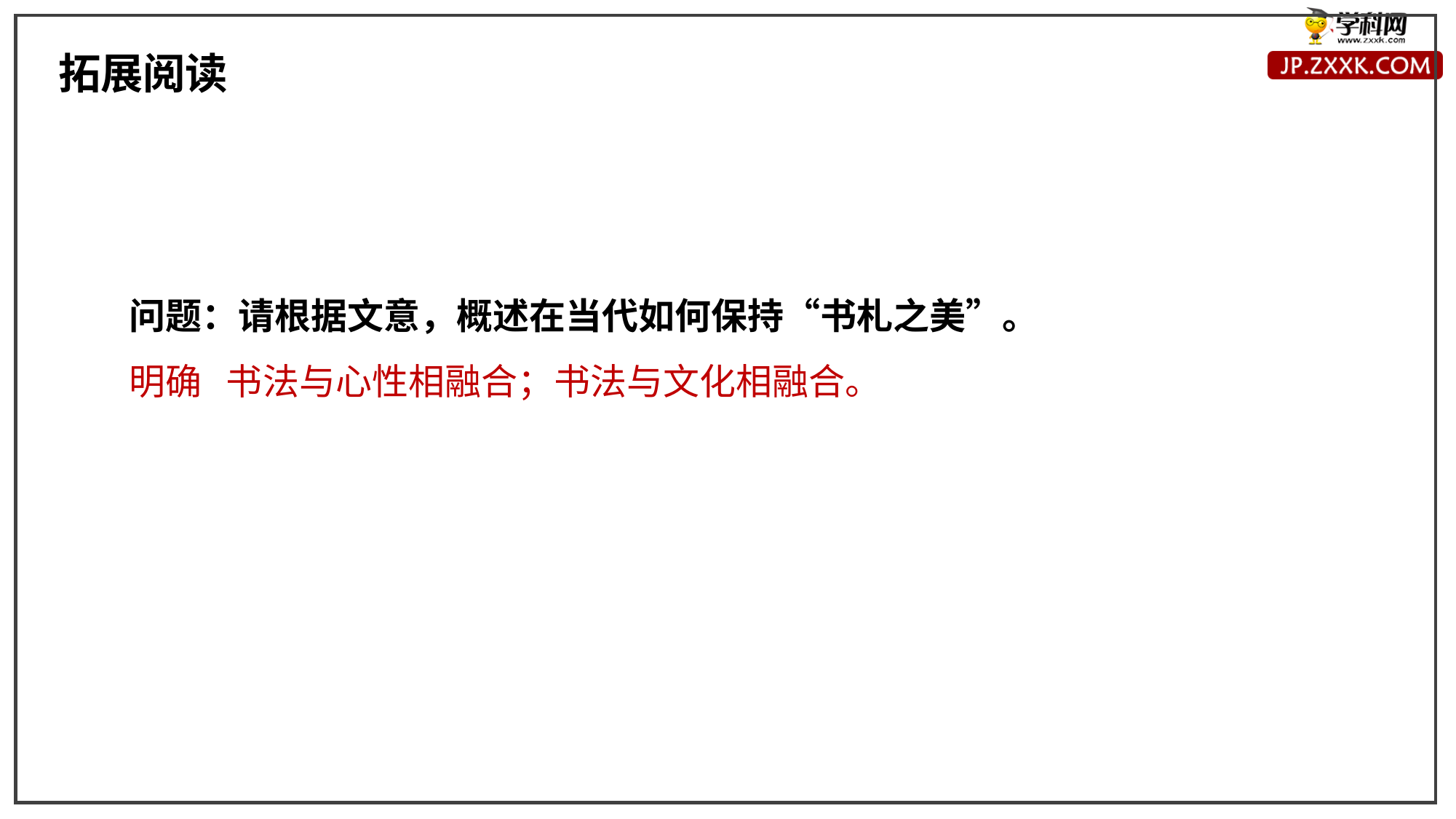

拓展阅读
问题：请根据文意，概述在当代如何保持“书札之美”。
明确   书法与心性相融合；书法与文化相融合。